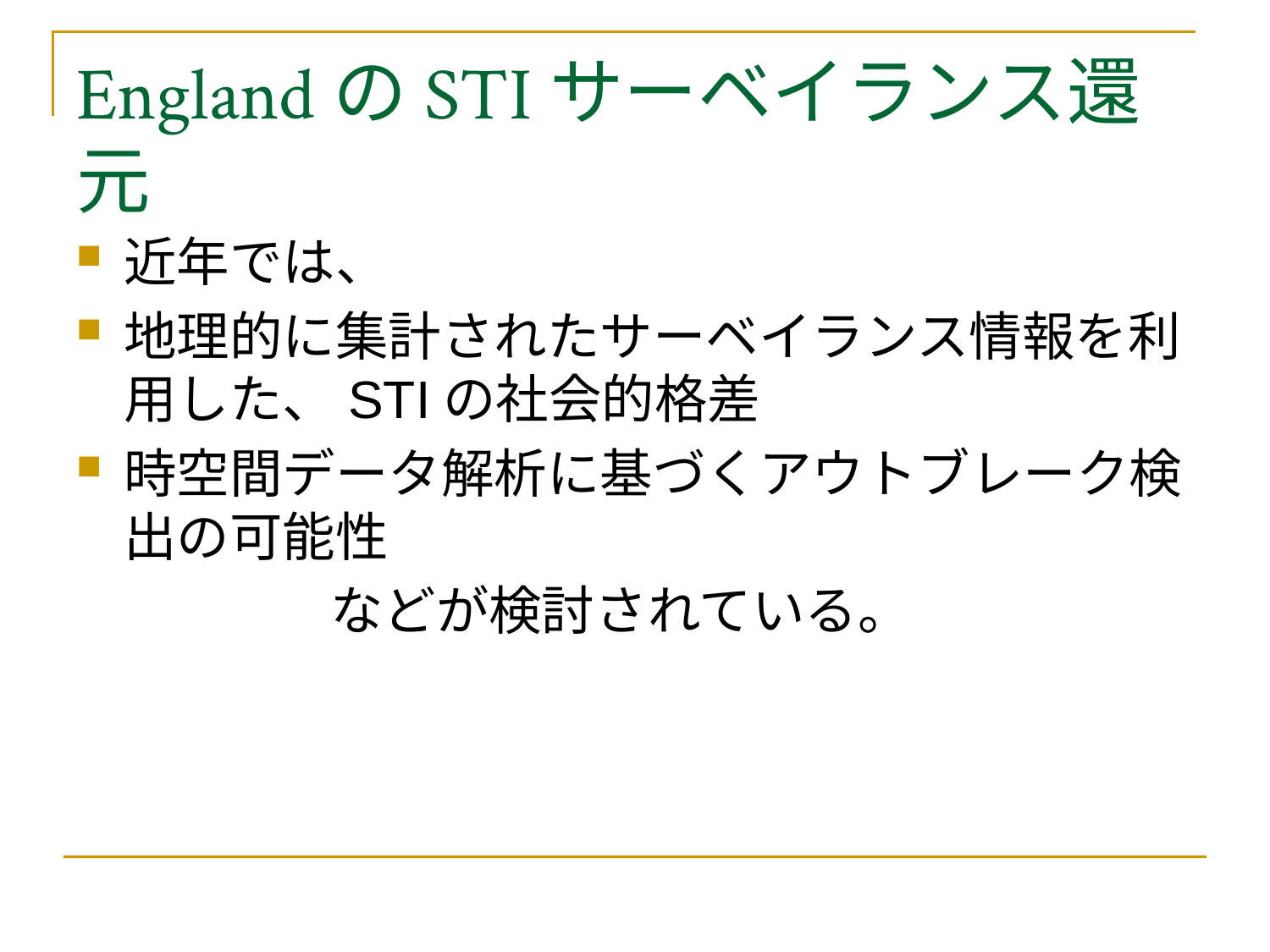

# EnglandのSTIサーベイランス還元
近年では、
地理的に集計されたサーベイランス情報を利用した、STIの社会的格差
時空間データ解析に基づくアウトブレーク検出の可能性
		などが検討されている。